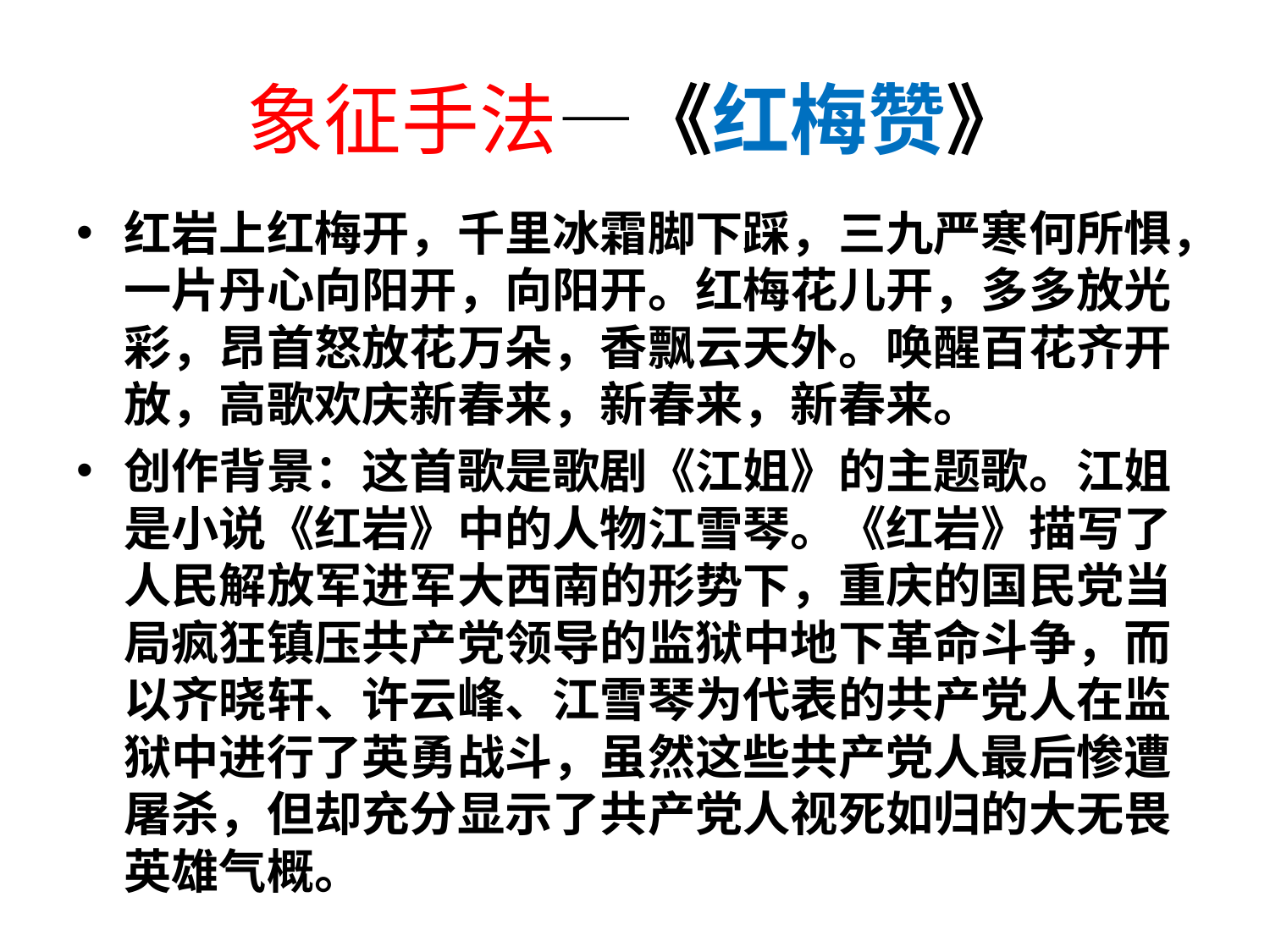

# 象征手法—《红梅赞》
红岩上红梅开，千里冰霜脚下踩，三九严寒何所惧，一片丹心向阳开，向阳开。红梅花儿开，多多放光彩，昂首怒放花万朵，香飘云天外。唤醒百花齐开放，高歌欢庆新春来，新春来，新春来。
创作背景：这首歌是歌剧《江姐》的主题歌。江姐是小说《红岩》中的人物江雪琴。《红岩》描写了人民解放军进军大西南的形势下，重庆的国民党当局疯狂镇压共产党领导的监狱中地下革命斗争，而以齐晓轩、许云峰、江雪琴为代表的共产党人在监狱中进行了英勇战斗，虽然这些共产党人最后惨遭屠杀，但却充分显示了共产党人视死如归的大无畏英雄气概。